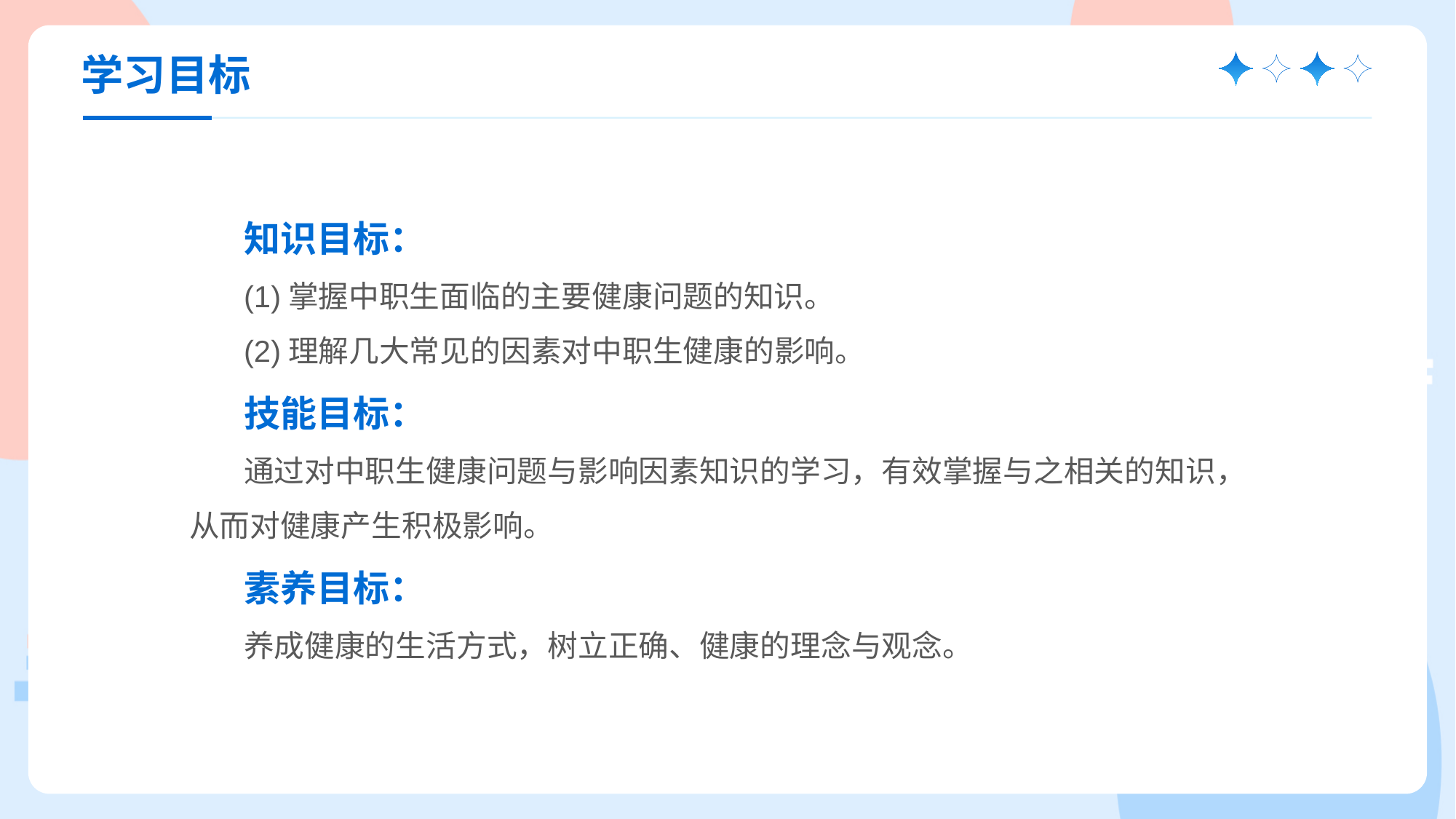

学习目标
知识目标：
(1)掌握中职生面临的主要健康问题的知识。
(2)理解几大常见的因素对中职生健康的影响。
技能目标：
通过对中职生健康问题与影响因素知识的学习，有效掌握与之相关的知识，从而对健康产生积极影响。
素养目标：
养成健康的生活方式，树立正确、健康的理念与观念。